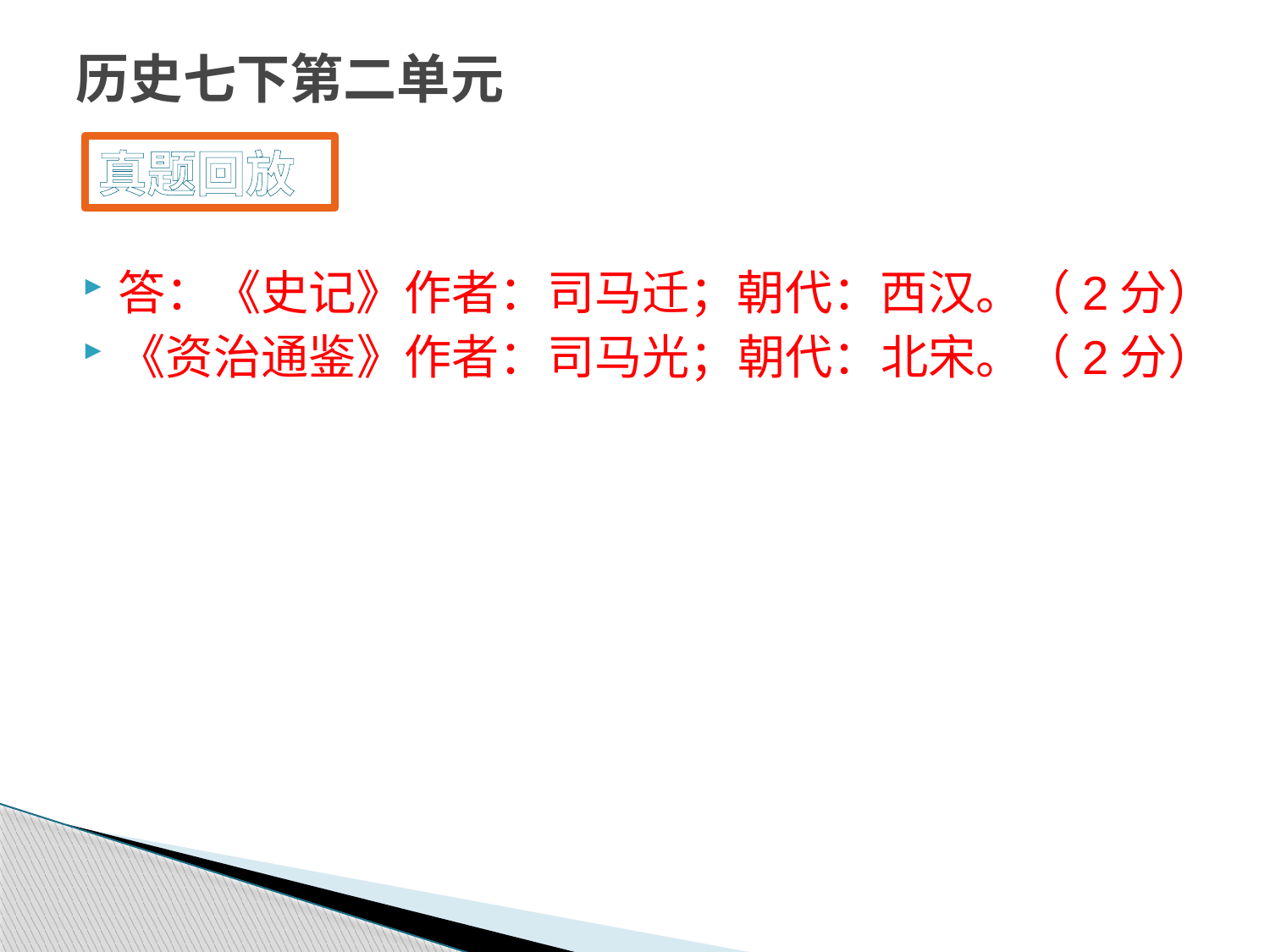

# 历史七下第二单元
真题回放
答：《史记》作者：司马迁；朝代：西汉。（2分）
《资治通鉴》作者：司马光；朝代：北宋。（2分）